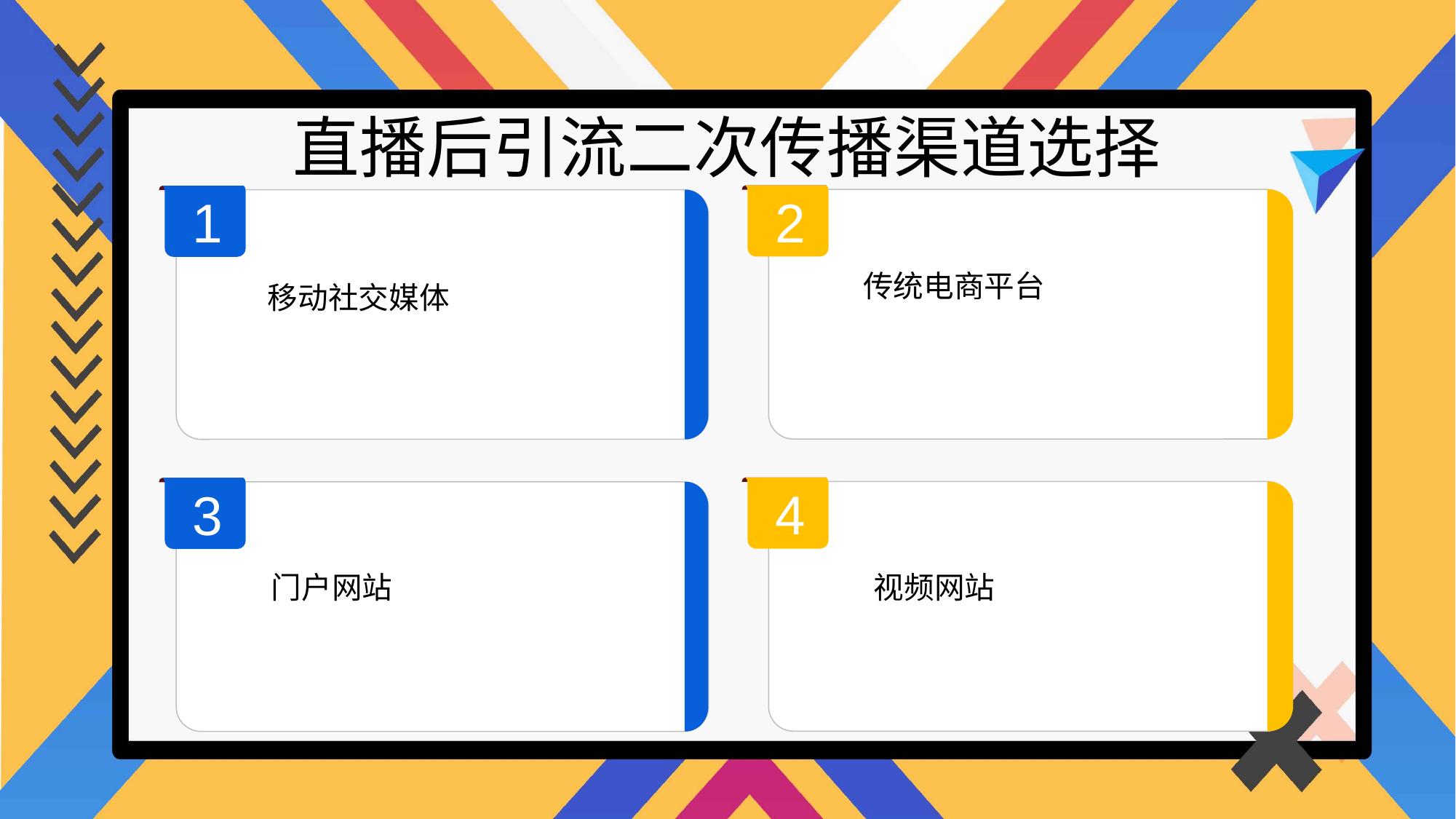

直播后引流二次传播渠道选择
2
1

传统电商平台
移动社交媒体
4
3

门户网站
视频网站